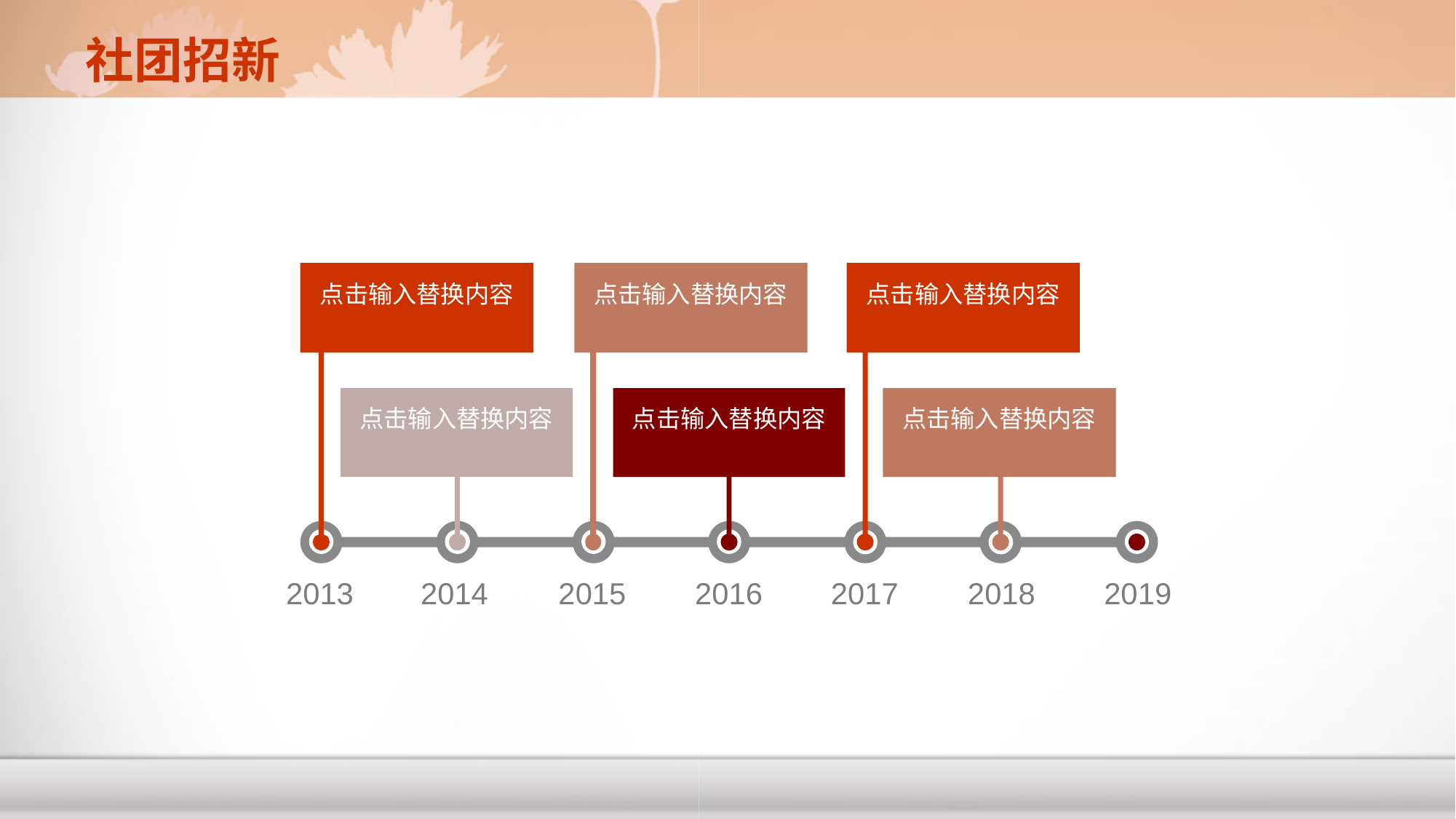

社团招新
点击输入替换内容

点击输入替换内容

点击输入替换内容

点击输入替换内容

点击输入替换内容

点击输入替换内容

2013
2014
2015
2016
2017
2018
2019